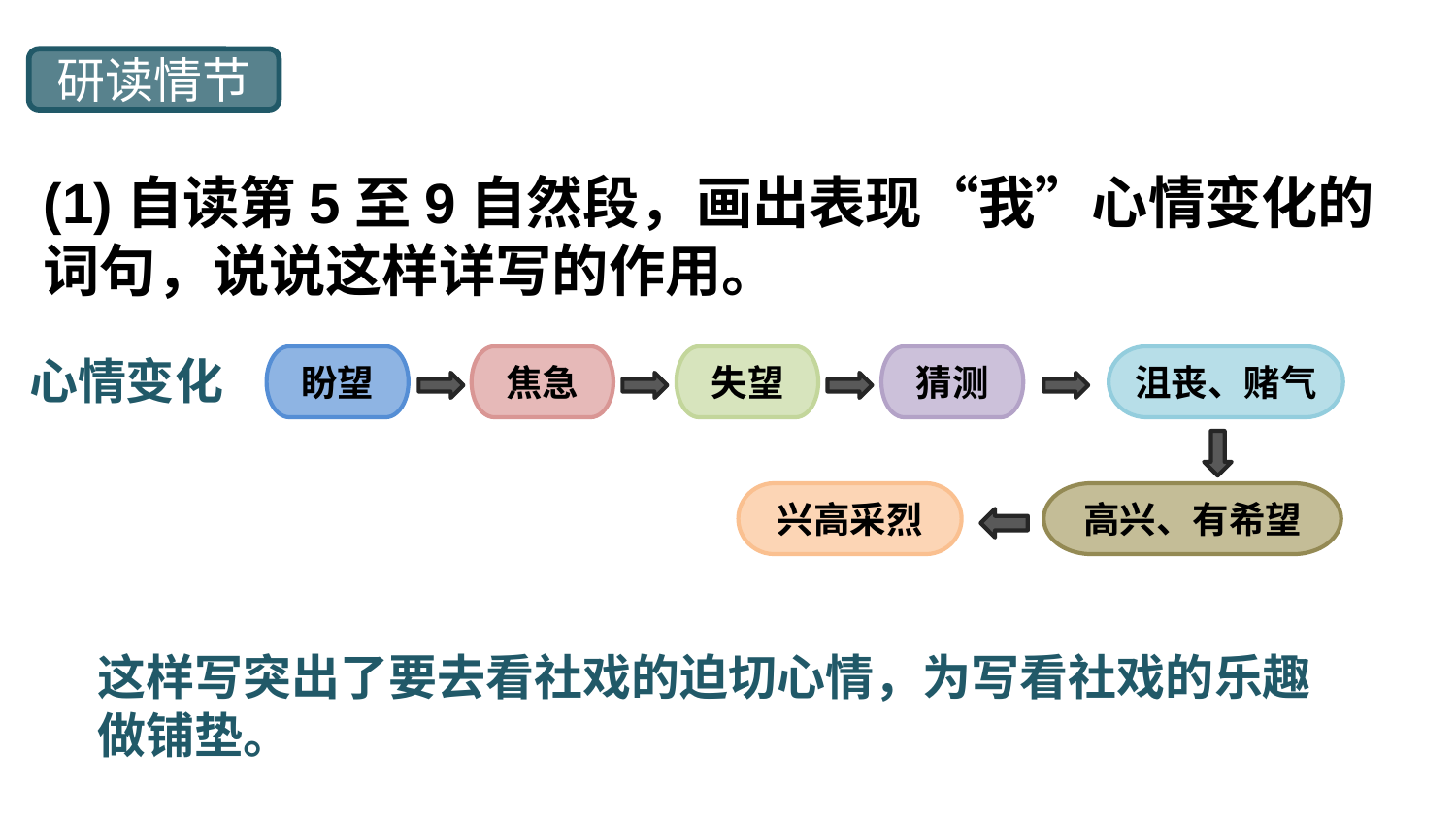

研读情节
(1)自读第5至9自然段，画出表现“我”心情变化的词句，说说这样详写的作用。
心情变化
盼望
焦急
失望
猜测
沮丧、赌气

兴高采烈
高兴、有希望

这样写突出了要去看社戏的迫切心情，为写看社戏的乐趣做铺垫。